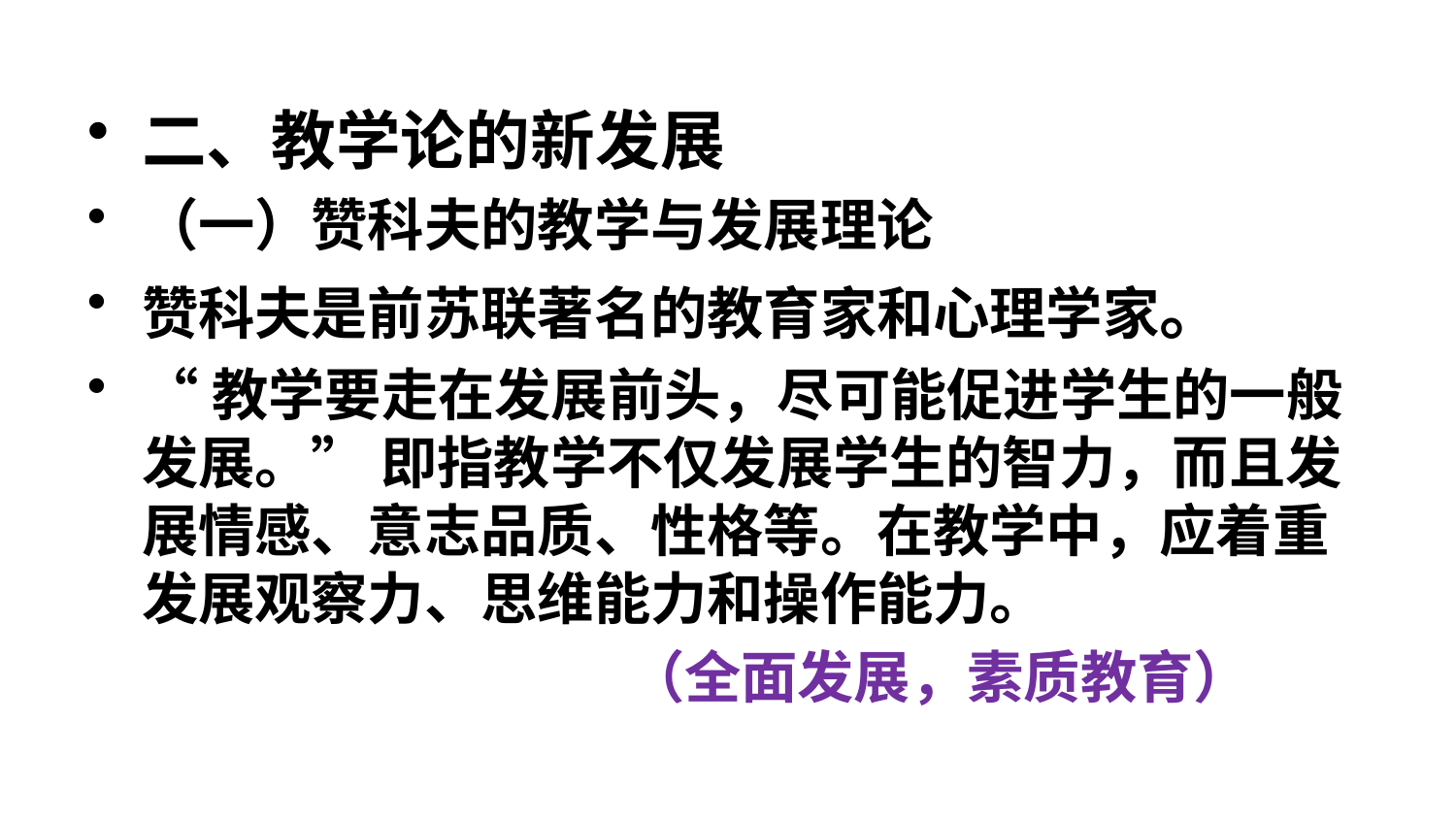

#
二、教学论的新发展
（一）赞科夫的教学与发展理论
赞科夫是前苏联著名的教育家和心理学家。
“教学要走在发展前头，尽可能促进学生的一般发展。” 即指教学不仅发展学生的智力，而且发展情感、意志品质、性格等。在教学中，应着重发展观察力、思维能力和操作能力。
                                         （全面发展，素质教育）